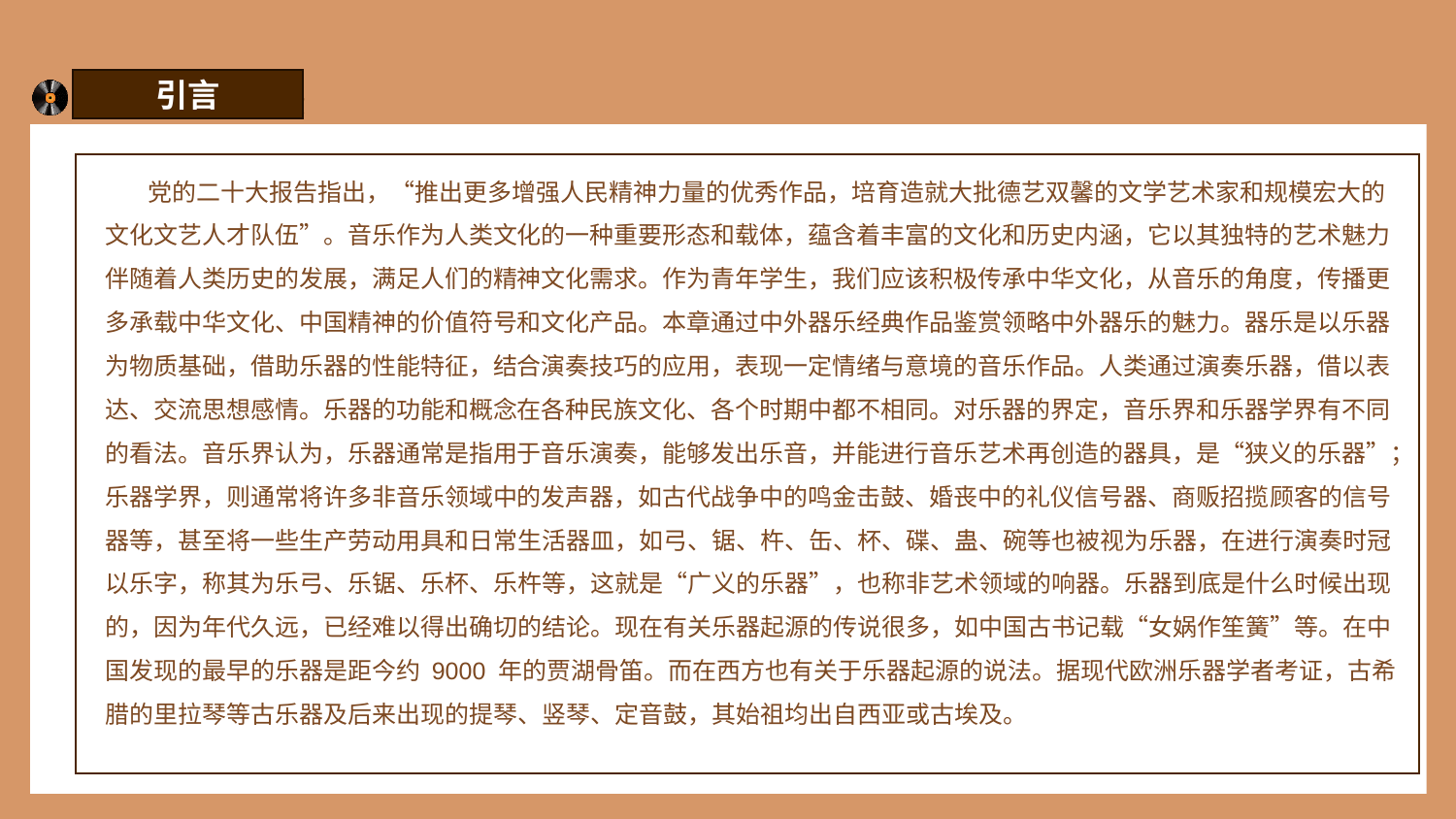

引言

       党的二十大报告指出，“推出更多增强人民精神力量的优秀作品，培育造就大批德艺双馨的文学艺术家和规模宏大的文化文艺人才队伍”。音乐作为人类文化的一种重要形态和载体，蕴含着丰富的文化和历史内涵，它以其独特的艺术魅力伴随着人类历史的发展，满足人们的精神文化需求。作为青年学生，我们应该积极传承中华文化，从音乐的角度，传播更多承载中华文化、中国精神的价值符号和文化产品。本章通过中外器乐经典作品鉴赏领略中外器乐的魅力。器乐是以乐器为物质基础，借助乐器的性能特征，结合演奏技巧的应用，表现一定情绪与意境的音乐作品。人类通过演奏乐器，借以表达、交流思想感情。乐器的功能和概念在各种民族文化、各个时期中都不相同。对乐器的界定，音乐界和乐器学界有不同的看法。音乐界认为，乐器通常是指用于音乐演奏，能够发出乐音，并能进行音乐艺术再创造的器具，是“狭义的乐器”；乐器学界，则通常将许多非音乐领域中的发声器，如古代战争中的鸣金击鼓、婚丧中的礼仪信号器、商贩招揽顾客的信号器等，甚至将一些生产劳动用具和日常生活器皿，如弓、锯、杵、缶、杯、碟、蛊、碗等也被视为乐器，在进行演奏时冠以乐字，称其为乐弓、乐锯、乐杯、乐杵等，这就是“广义的乐器”，也称非艺术领域的响器。乐器到底是什么时候出现的，因为年代久远，已经难以得出确切的结论。现在有关乐器起源的传说很多，如中国古书记载“女娲作笙簧”等。在中国发现的最早的乐器是距今约 9000 年的贾湖骨笛。而在西方也有关于乐器起源的说法。据现代欧洲乐器学者考证，古希腊的里拉琴等古乐器及后来出现的提琴、竖琴、定音鼓，其始祖均出自西亚或古埃及。